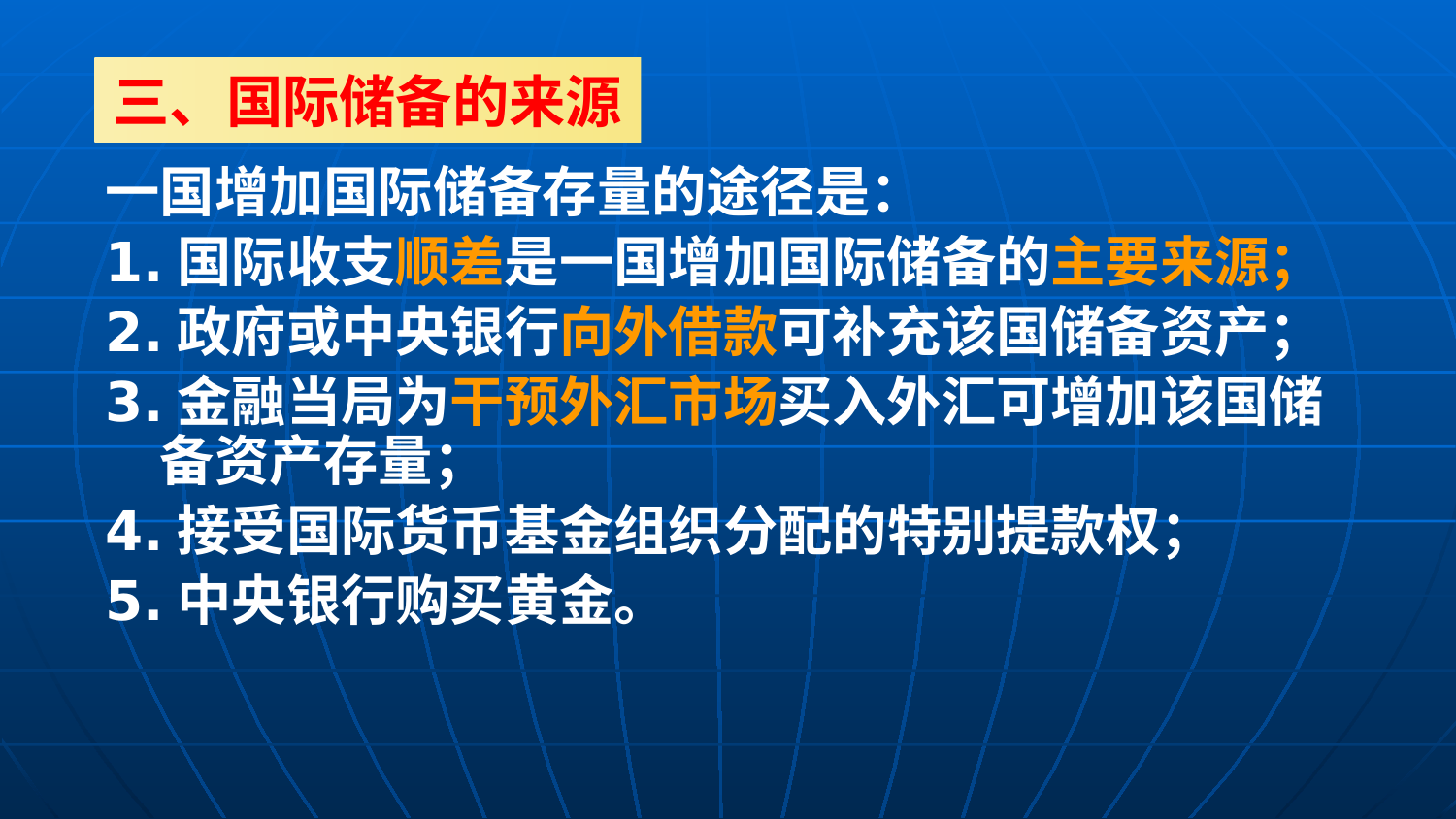

三、国际储备的来源

一国增加国际储备存量的途径是：
1.国际收支顺差是一国增加国际储备的主要来源；
2.政府或中央银行向外借款可补充该国储备资产；
3.金融当局为干预外汇市场买入外汇可增加该国储备资产存量；
4.接受国际货币基金组织分配的特别提款权；
5.中央银行购买黄金。